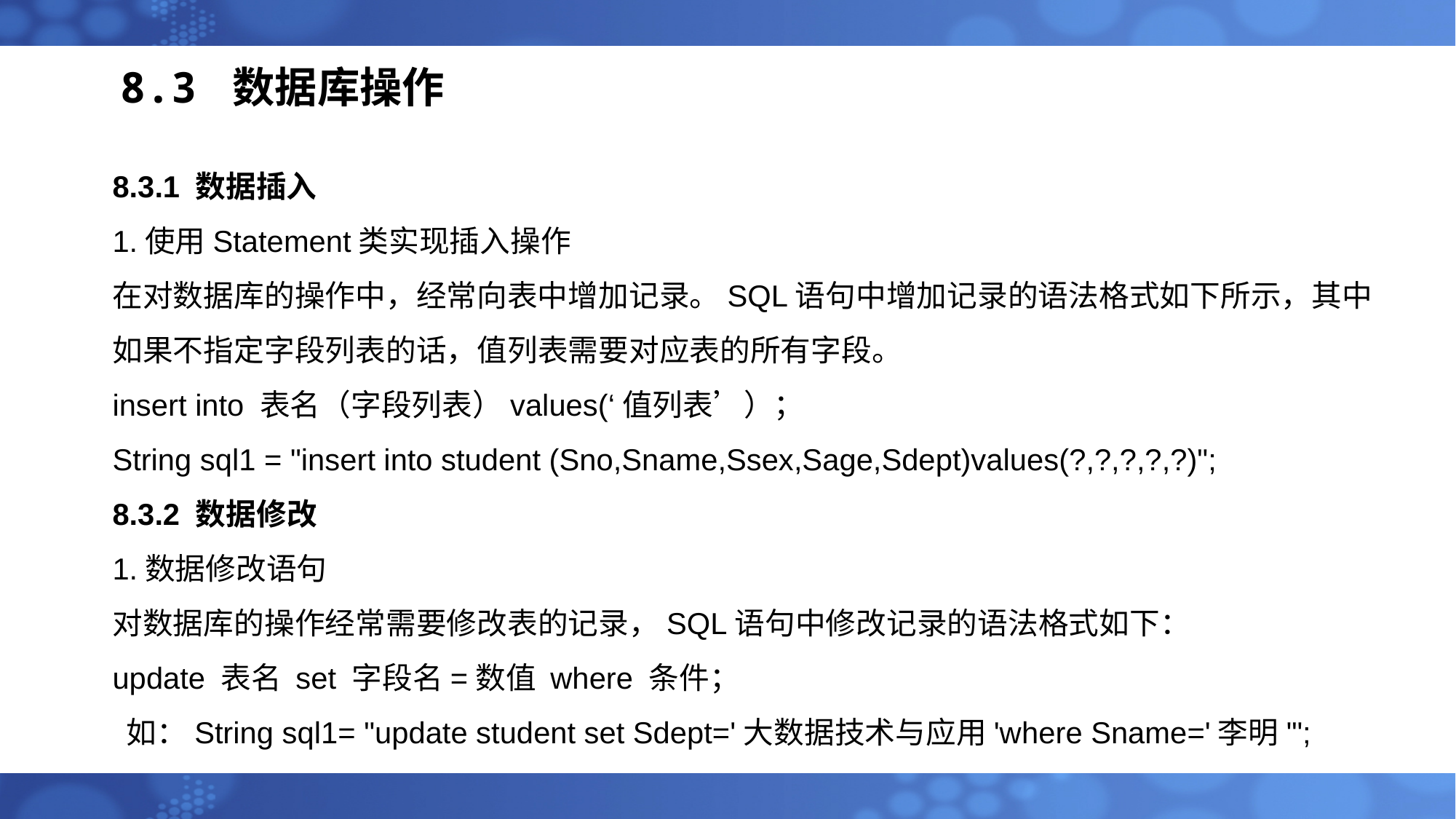

# 8.3 数据库操作
8.3.1 数据插入
1.使用Statement类实现插入操作在对数据库的操作中，经常向表中增加记录。SQL语句中增加记录的语法格式如下所示，其中如果不指定字段列表的话，值列表需要对应表的所有字段。insert into 表名（字段列表）values(‘值列表’）；
String sql1 = "insert into student (Sno,Sname,Ssex,Sage,Sdept)values(?,?,?,?,?)";
8.3.2 数据修改
1.数据修改语句
对数据库的操作经常需要修改表的记录，SQL语句中修改记录的语法格式如下：
update 表名 set 字段名=数值 where 条件；
 如：String sql1= "update student set Sdept='大数据技术与应用'where Sname='李明'";